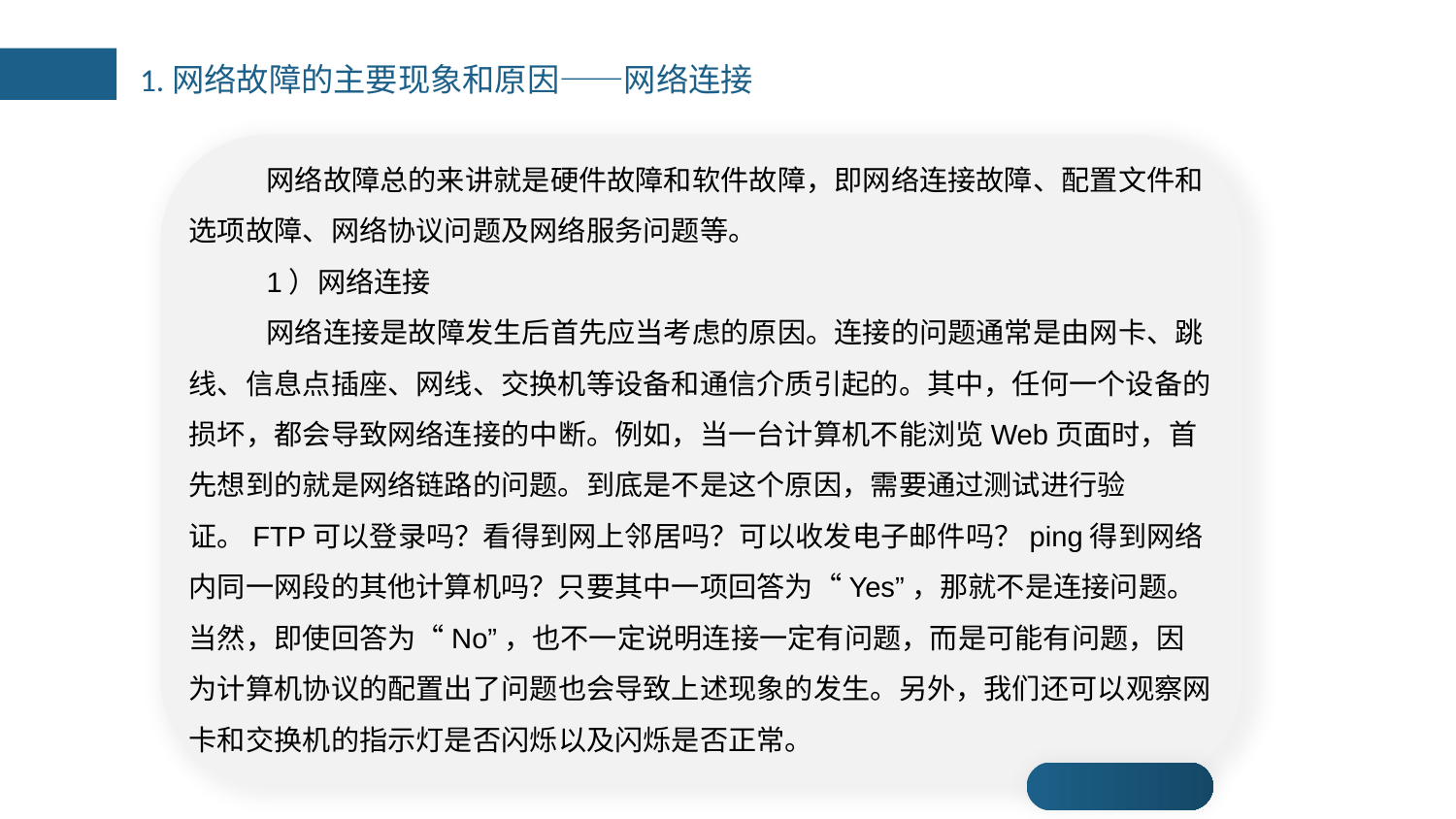

1.网络故障的主要现象和原因——网络连接

网络故障总的来讲就是硬件故障和软件故障，即网络连接故障、配置文件和选项故障、网络协议问题及网络服务问题等。
1）网络连接
网络连接是故障发生后首先应当考虑的原因。连接的问题通常是由网卡、跳线、信息点插座、网线、交换机等设备和通信介质引起的。其中，任何一个设备的损坏，都会导致网络连接的中断。例如，当一台计算机不能浏览Web页面时，首先想到的就是网络链路的问题。到底是不是这个原因，需要通过测试进行验证。FTP可以登录吗？看得到网上邻居吗？可以收发电子邮件吗？ping得到网络内同一网段的其他计算机吗？只要其中一项回答为“Yes”，那就不是连接问题。当然，即使回答为“No”，也不一定说明连接一定有问题，而是可能有问题，因为计算机协议的配置出了问题也会导致上述现象的发生。另外，我们还可以观察网卡和交换机的指示灯是否闪烁以及闪烁是否正常。